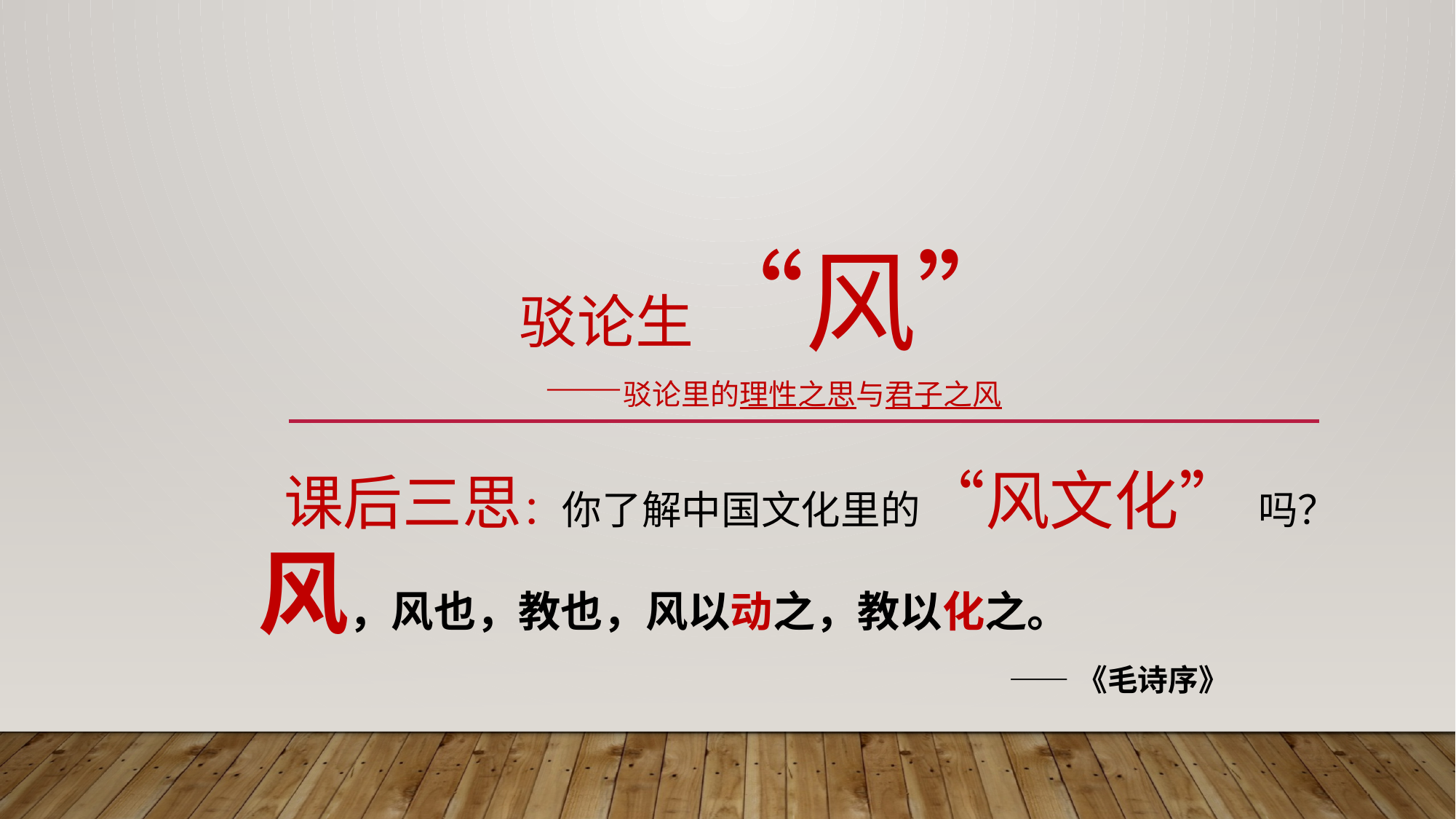

# 驳论生“风” ——驳论里的理性之思与君子之风
课后三思：你了解中国文化里的“风文化” 吗？
风，风也，教也，风以动之，教以化之。
——《毛诗序》